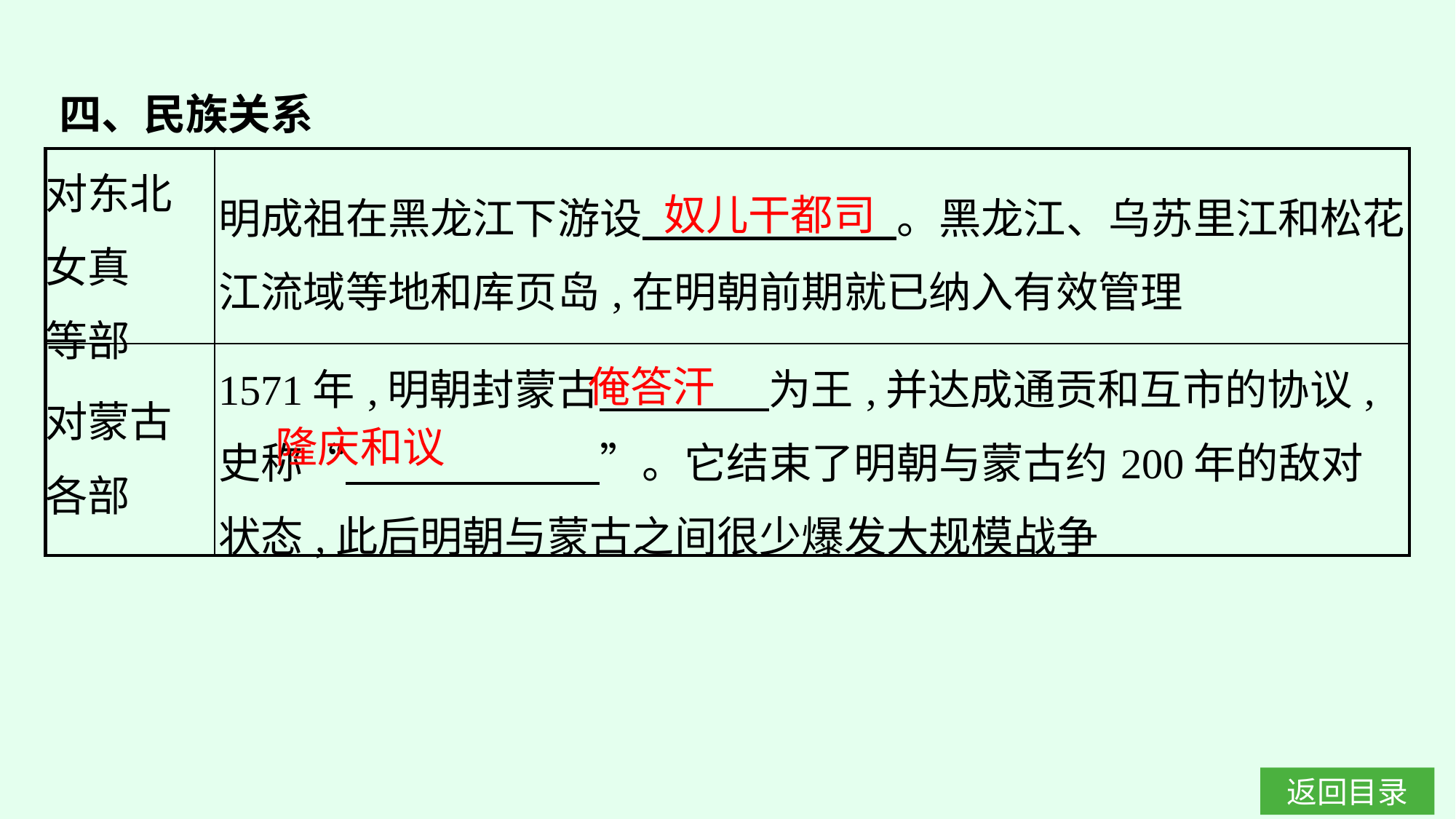

四、民族关系
| 对东北 女真 等部 | 明成祖在黑龙江下游设　　　　　　。黑龙江、乌苏里江和松花江流域等地和库页岛,在明朝前期就已纳入有效管理 |
| --- | --- |
| 对蒙古 各部 | 1571年,明朝封蒙古　　　　为王,并达成通贡和互市的协议,史称“　　　　　　”。它结束了明朝与蒙古约200年的敌对状态,此后明朝与蒙古之间很少爆发大规模战争 |
奴儿干都司
俺答汗
隆庆和议